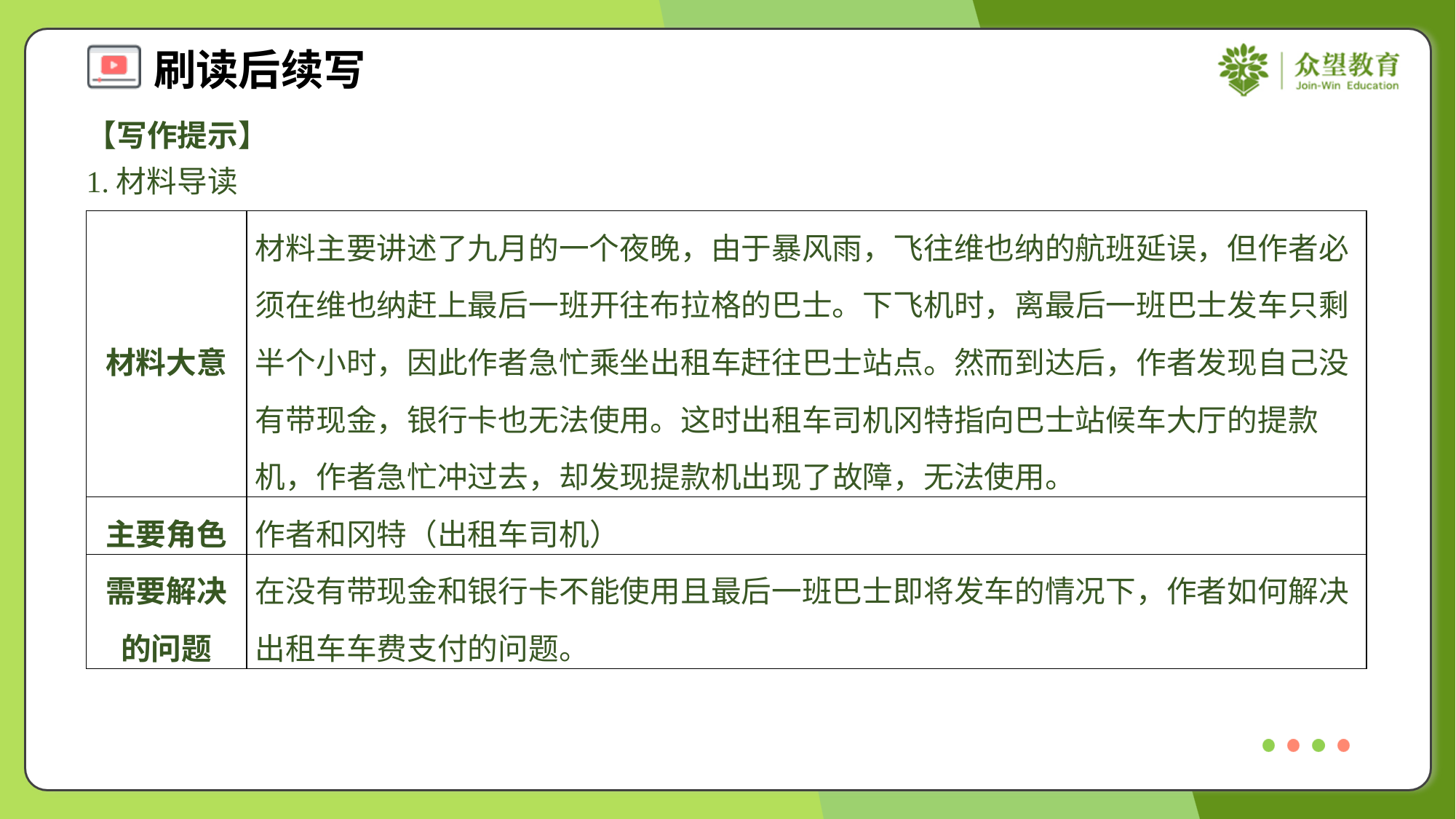

【写作提示】
1.材料导读
| 材料大意 | 材料主要讲述了九月的一个夜晚，由于暴风雨，飞往维也纳的航班延误，但作者必须在维也纳赶上最后一班开往布拉格的巴士。下飞机时，离最后一班巴士发车只剩半个小时，因此作者急忙乘坐出租车赶往巴士站点。然而到达后，作者发现自己没有带现金，银行卡也无法使用。这时出租车司机冈特指向巴士站候车大厅的提款机，作者急忙冲过去，却发现提款机出现了故障，无法使用。 |
| --- | --- |
| 主要角色 | 作者和冈特（出租车司机） |
| 需要解决的问题 | 在没有带现金和银行卡不能使用且最后一班巴士即将发车的情况下，作者如何解决出租车车费支付的问题。 |